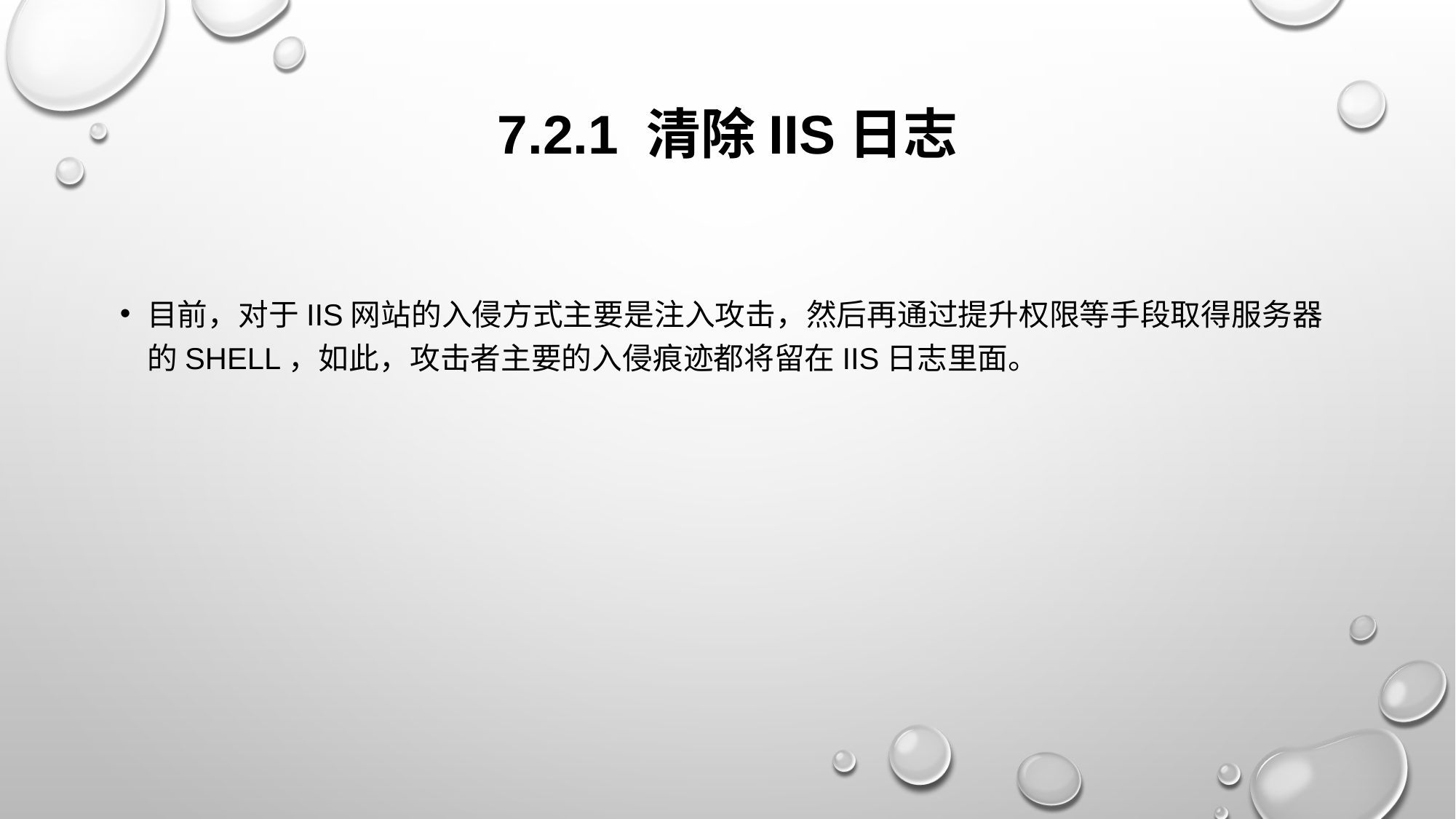

# 7.2.1 清除IIS日志
目前，对于IIS网站的入侵方式主要是注入攻击，然后再通过提升权限等手段取得服务器的Shell，如此，攻击者主要的入侵痕迹都将留在IIS日志里面。